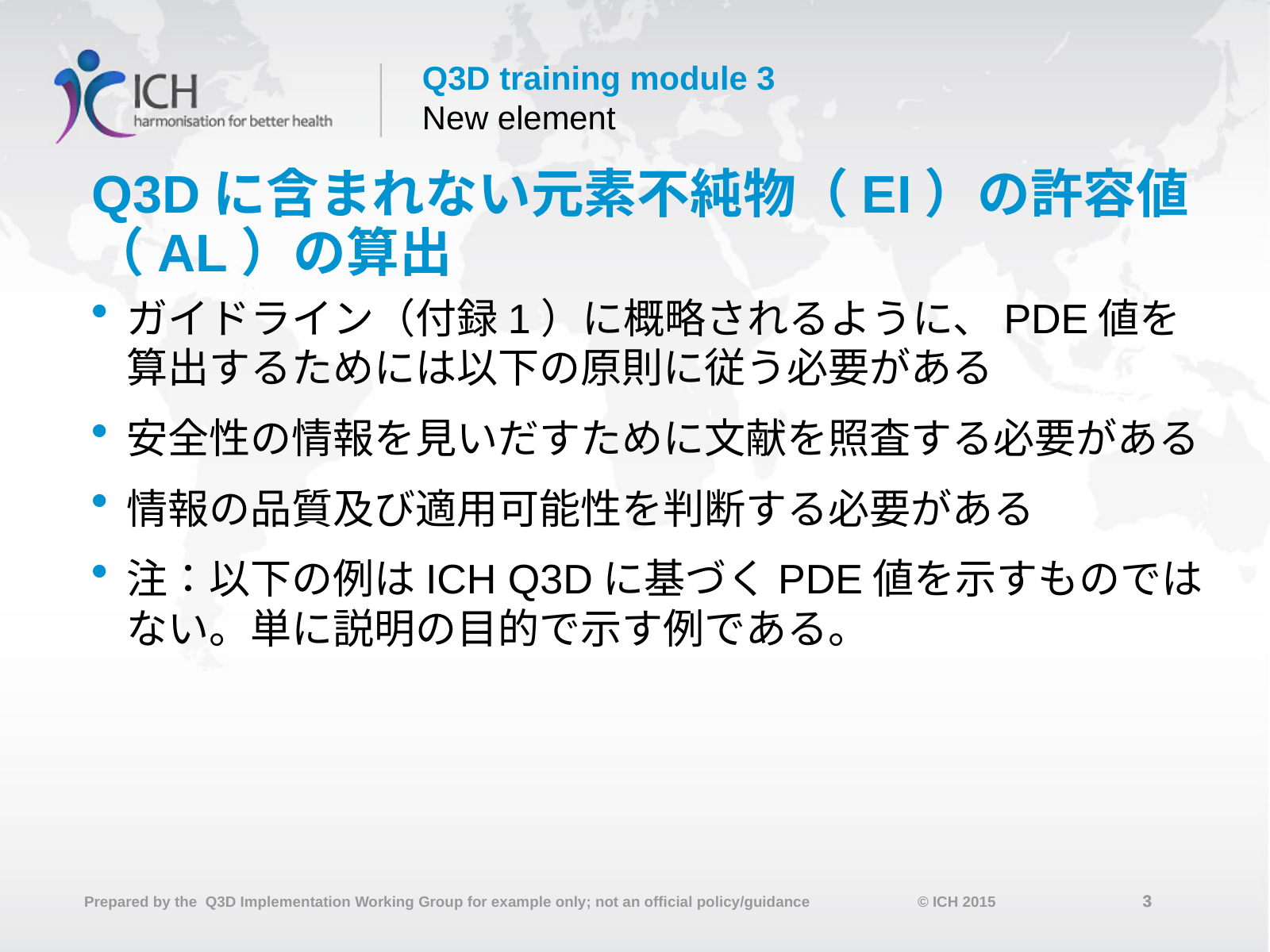

# Q3Dに含まれない元素不純物（EI）の許容値（AL）の算出
ガイドライン（付録1）に概略されるように、PDE値を算出するためには以下の原則に従う必要がある
安全性の情報を見いだすために文献を照査する必要がある
情報の品質及び適用可能性を判断する必要がある
注：以下の例はICH Q3Dに基づくPDE値を示すものではない。単に説明の目的で示す例である。